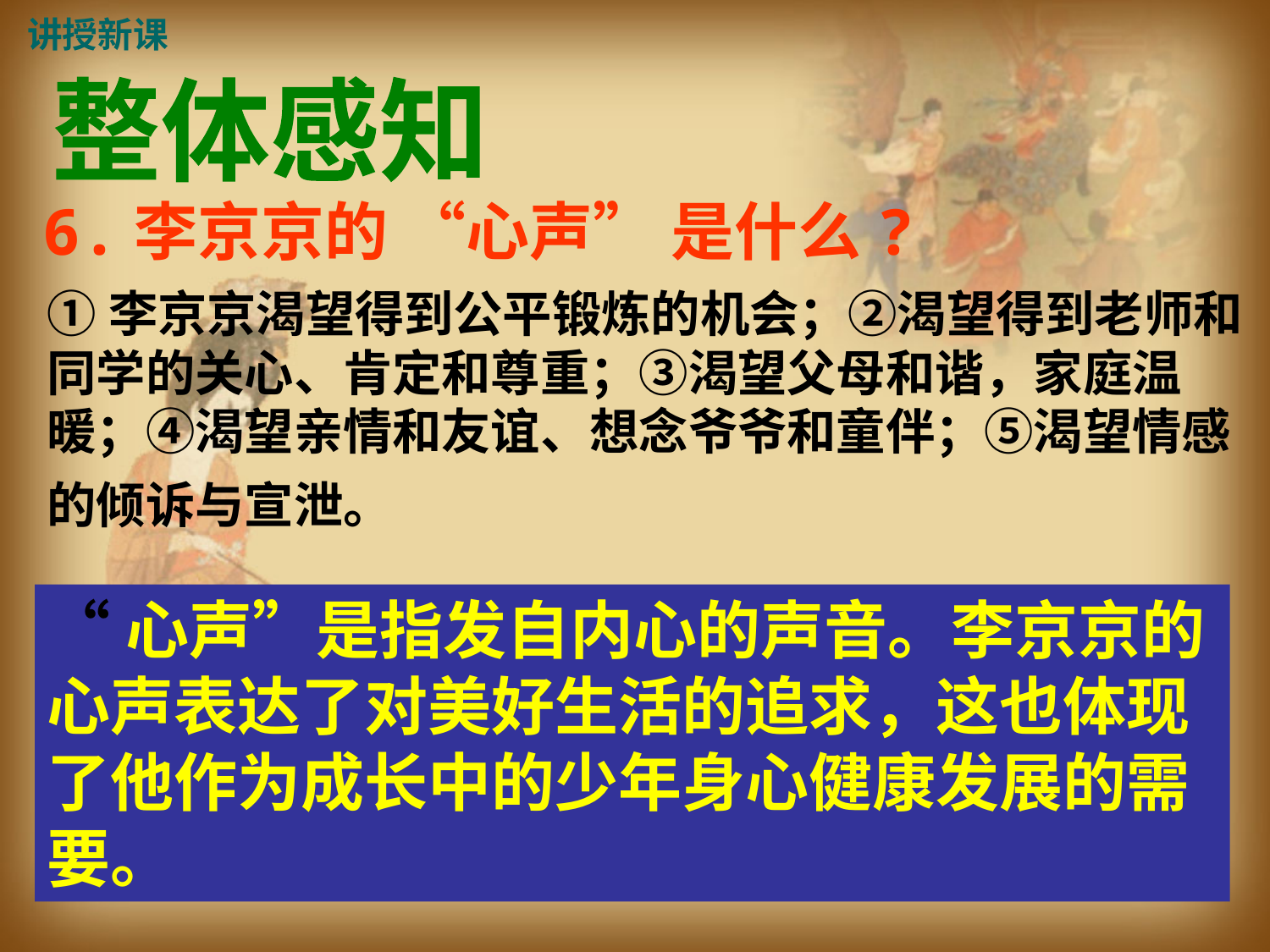

讲授新课
整体感知
6.李京京的 “心声” 是什么?
①李京京渴望得到公平锻炼的机会；②渴望得到老师和同学的关心、肯定和尊重；③渴望父母和谐，家庭温暖；④渴望亲情和友谊、想念爷爷和童伴；⑤渴望情感的倾诉与宣泄。
“心声”是指发自内心的声音。李京京的心声表达了对美好生活的追求，这也体现了他作为成长中的少年身心健康发展的需要。